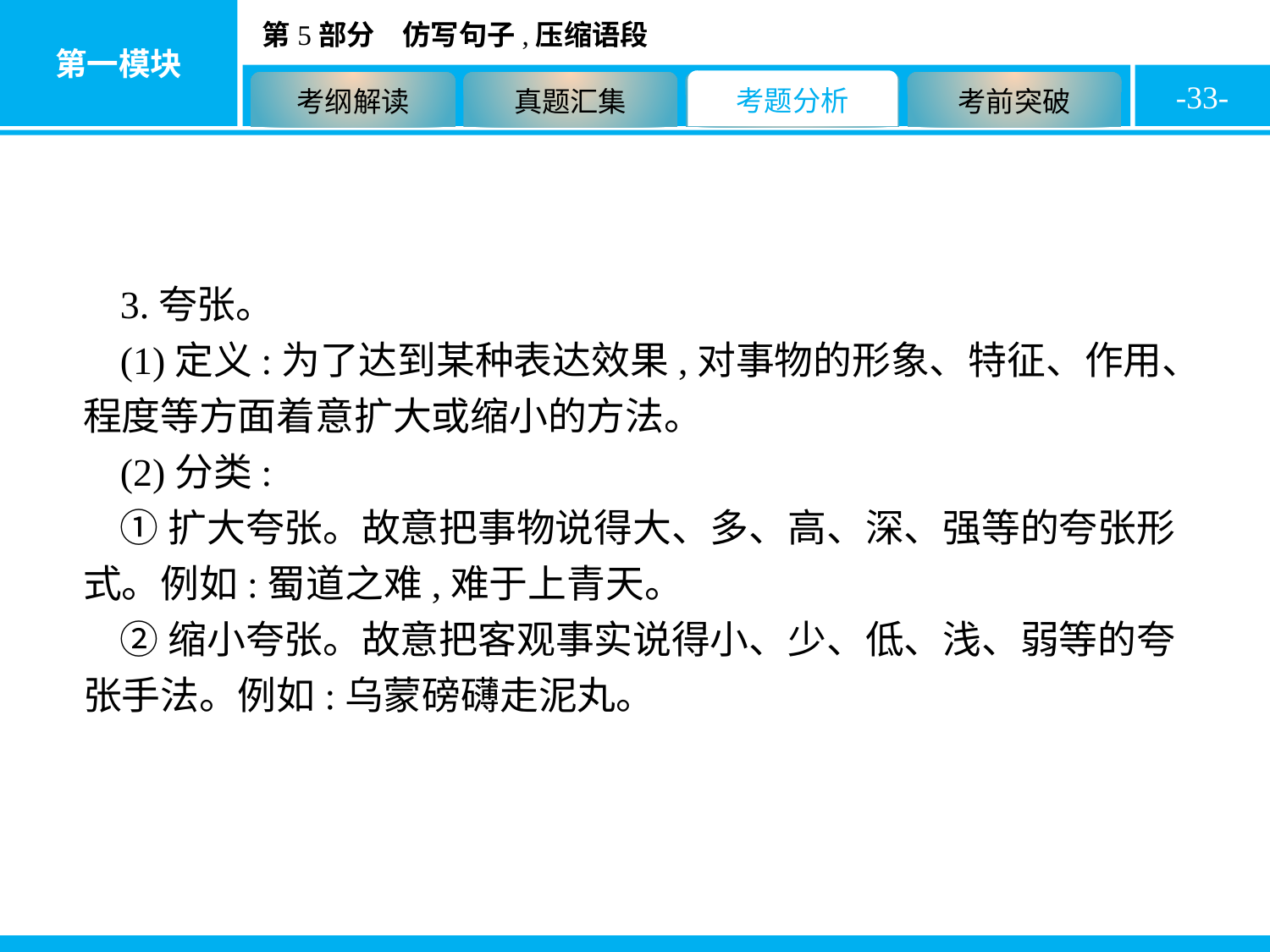

-33-
3.夸张。
(1)定义:为了达到某种表达效果,对事物的形象、特征、作用、程度等方面着意扩大或缩小的方法。
(2)分类:
①扩大夸张。故意把事物说得大、多、高、深、强等的夸张形式。例如:蜀道之难,难于上青天。
②缩小夸张。故意把客观事实说得小、少、低、浅、弱等的夸张手法。例如:乌蒙磅礴走泥丸。